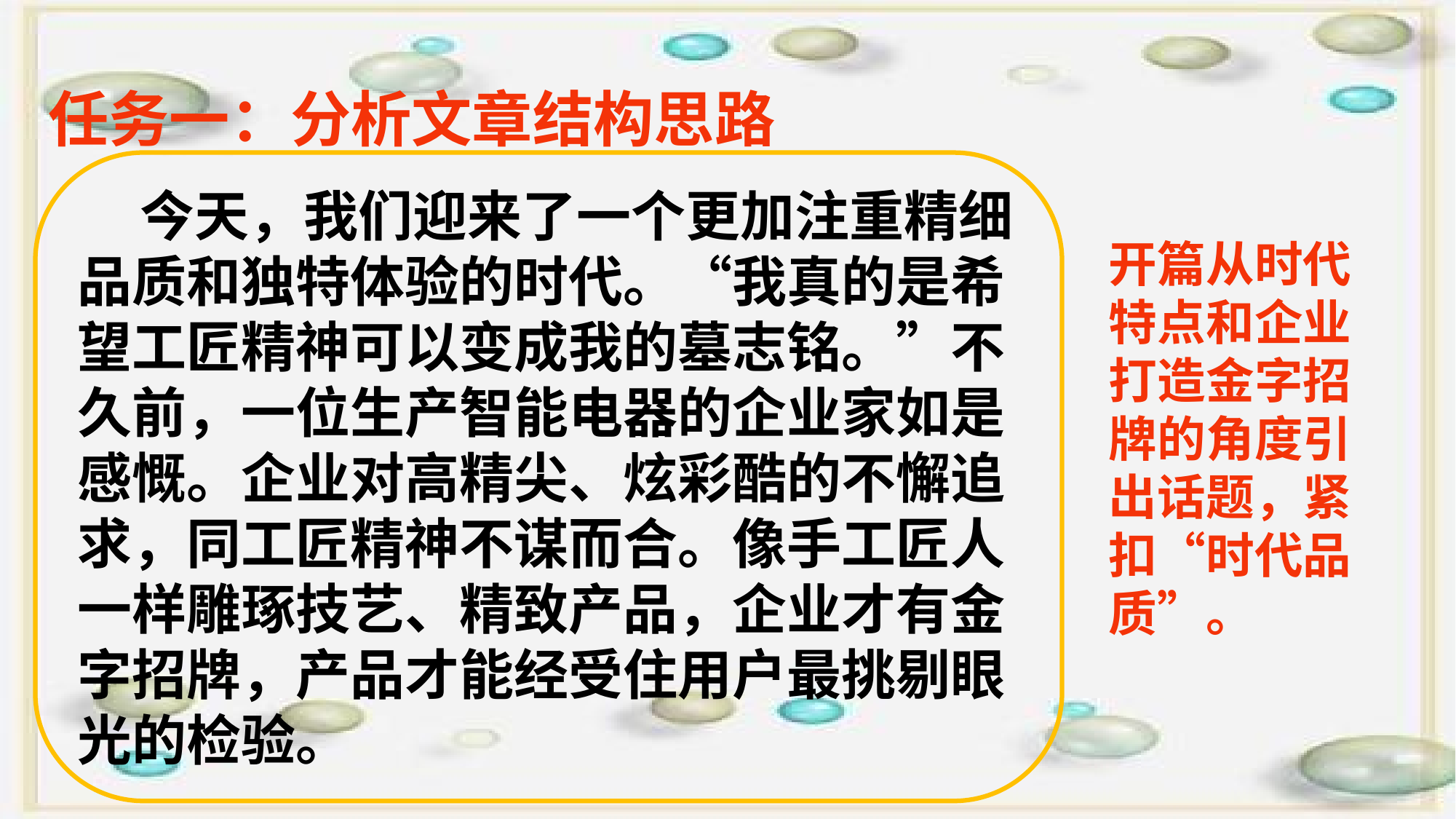

任务一：分析文章结构思路
    今天，我们迎来了一个更加注重精细品质和独特体验的时代。“我真的是希望工匠精神可以变成我的墓志铭。”不久前，一位生产智能电器的企业家如是感慨。企业对高精尖、炫彩酷的不懈追求，同工匠精神不谋而合。像手工匠人一样雕琢技艺、精致产品，企业才有金字招牌，产品才能经受住用户最挑剔眼光的检验。
开篇从时代特点和企业打造金字招牌的角度引出话题，紧扣“时代品质”。